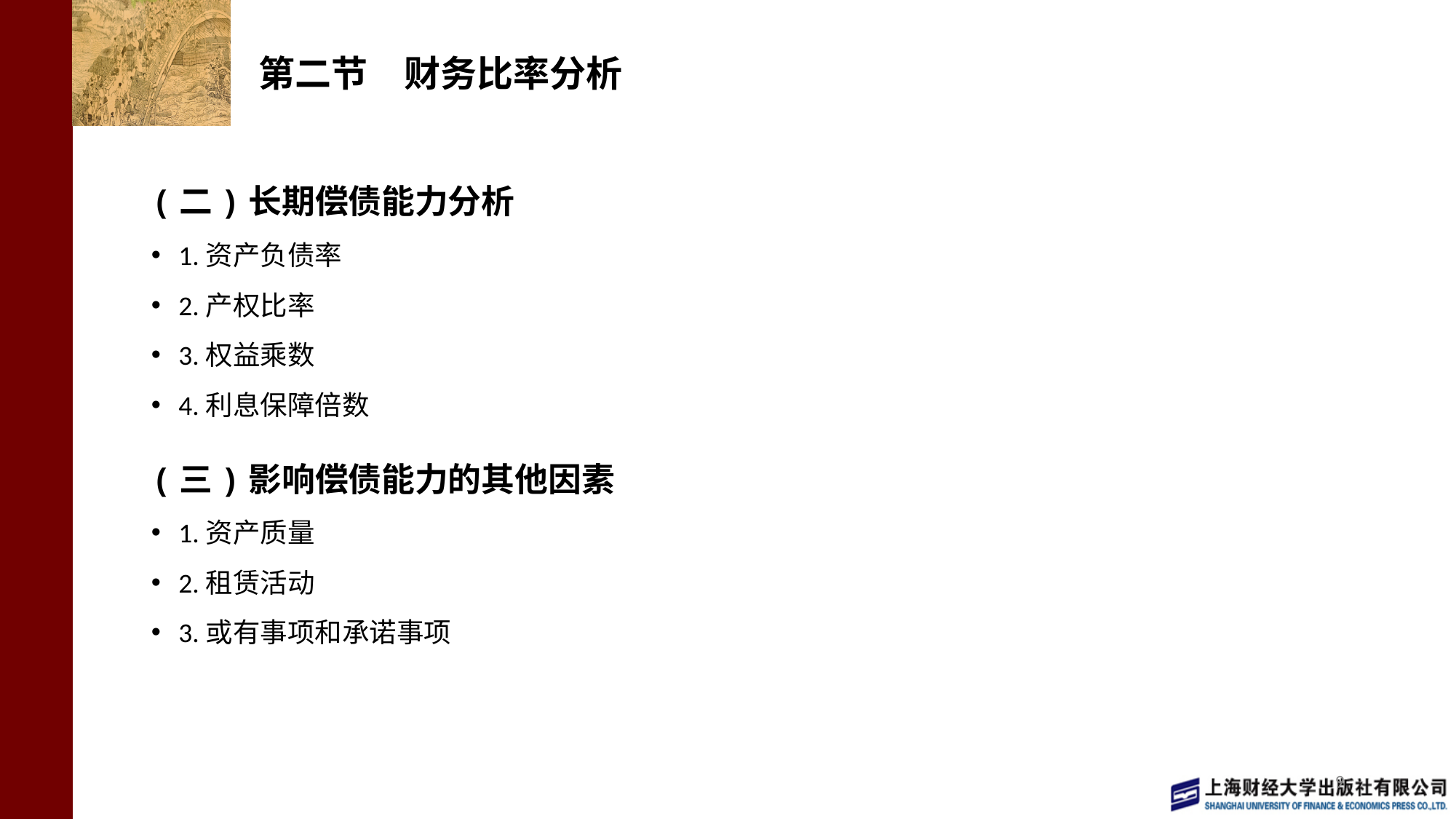

# 第二节　财务比率分析
(二)长期偿债能力分析
1.资产负债率
2.产权比率
3.权益乘数
4.利息保障倍数
(三)影响偿债能力的其他因素
1.资产质量
2.租赁活动
3.或有事项和承诺事项

9